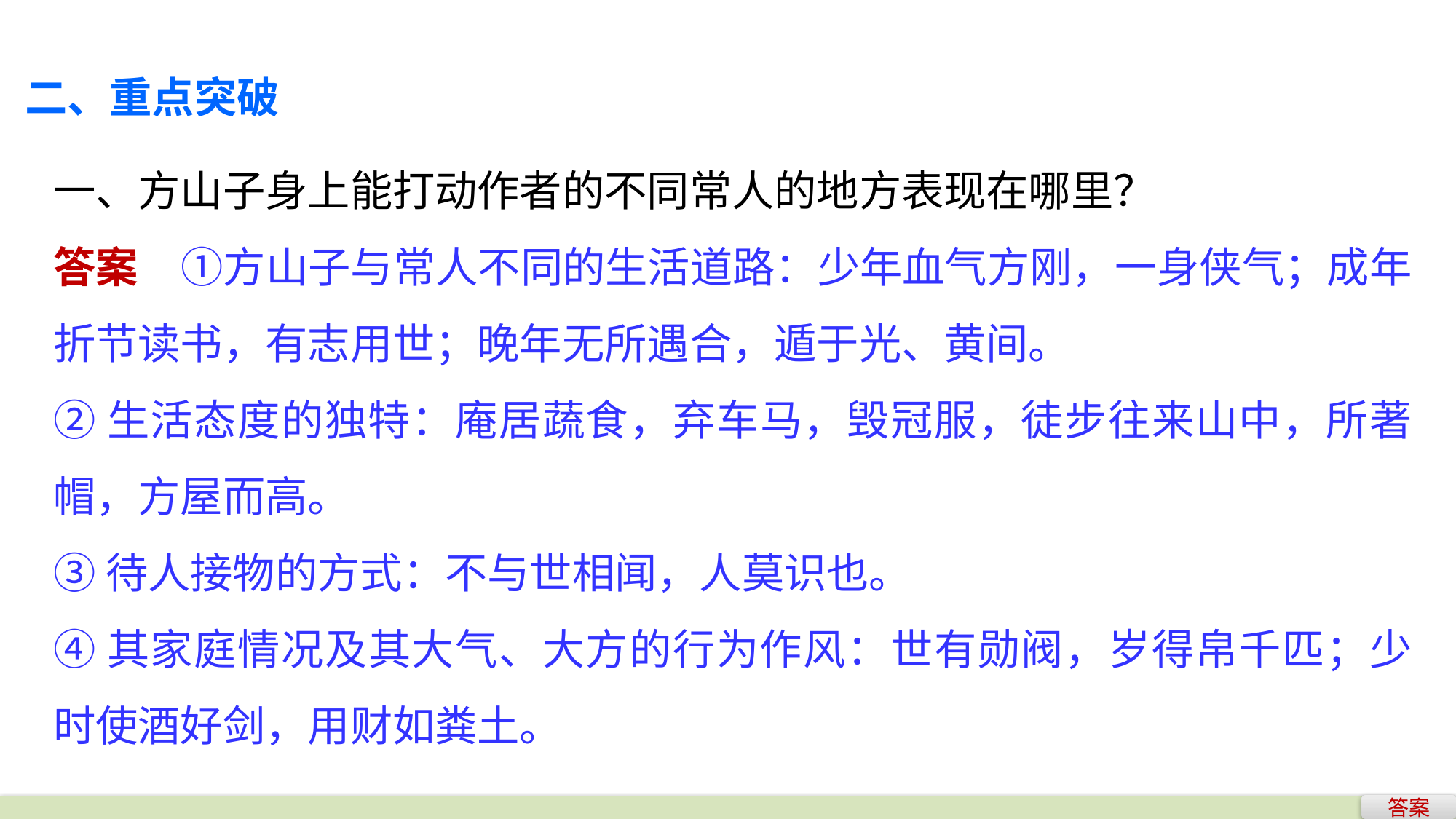

二、重点突破
一、方山子身上能打动作者的不同常人的地方表现在哪里？
答案　①方山子与常人不同的生活道路：少年血气方刚，一身侠气；成年折节读书，有志用世；晚年无所遇合，遁于光、黄间。
②生活态度的独特：庵居蔬食，弃车马，毁冠服，徒步往来山中，所著帽，方屋而高。
③待人接物的方式：不与世相闻，人莫识也。
④其家庭情况及其大气、大方的行为作风：世有勋阀，岁得帛千匹；少时使酒好剑，用财如粪土。
答案